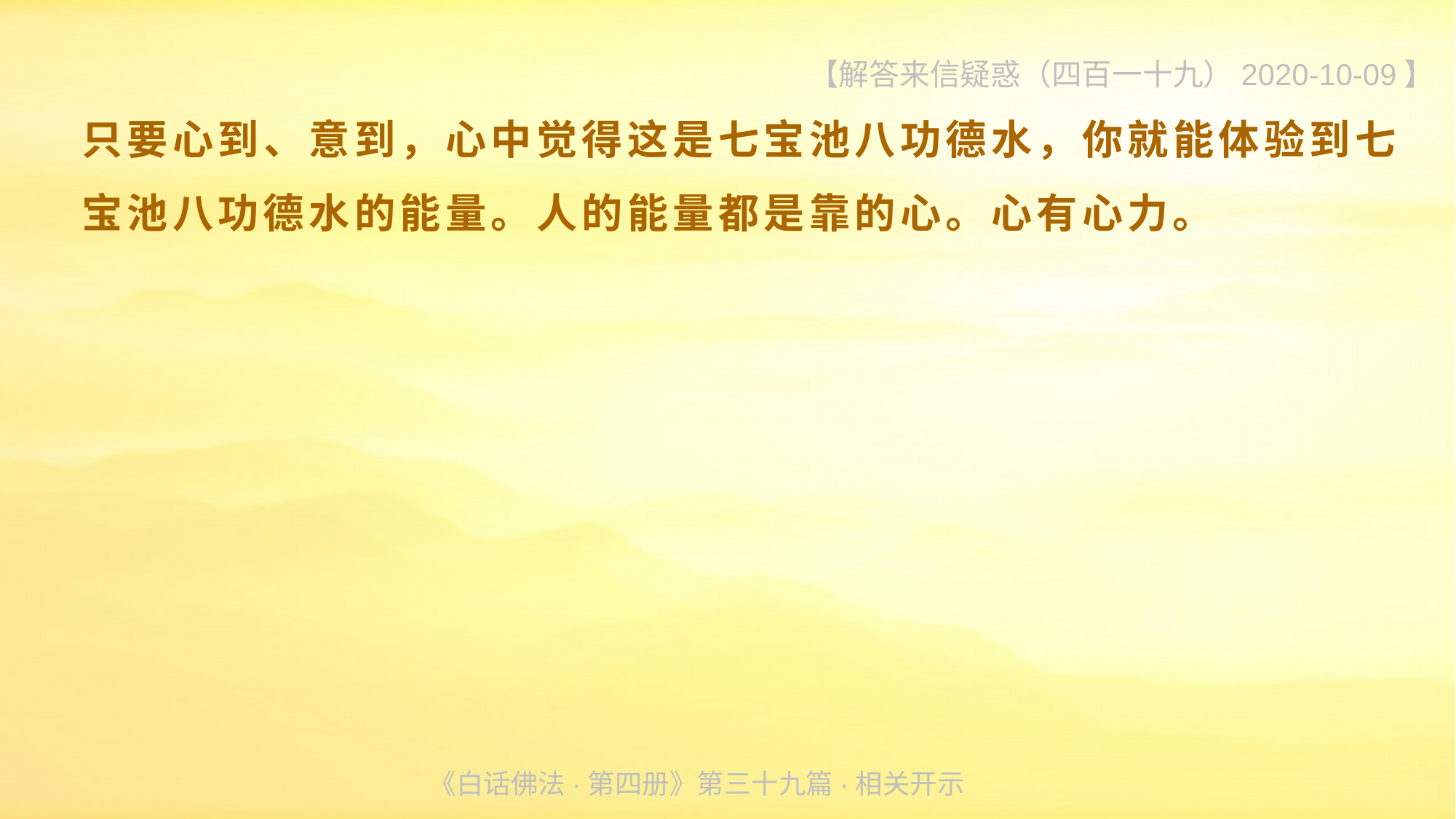

【解答来信疑惑（四百一十九）2020-10-09】
只要心到、意到，心中觉得这是七宝池八功德水，你就能体验到七宝池八功德水的能量。人的能量都是靠的心。心有心力。

《白话佛法·第四册》第三十九篇·相关开示